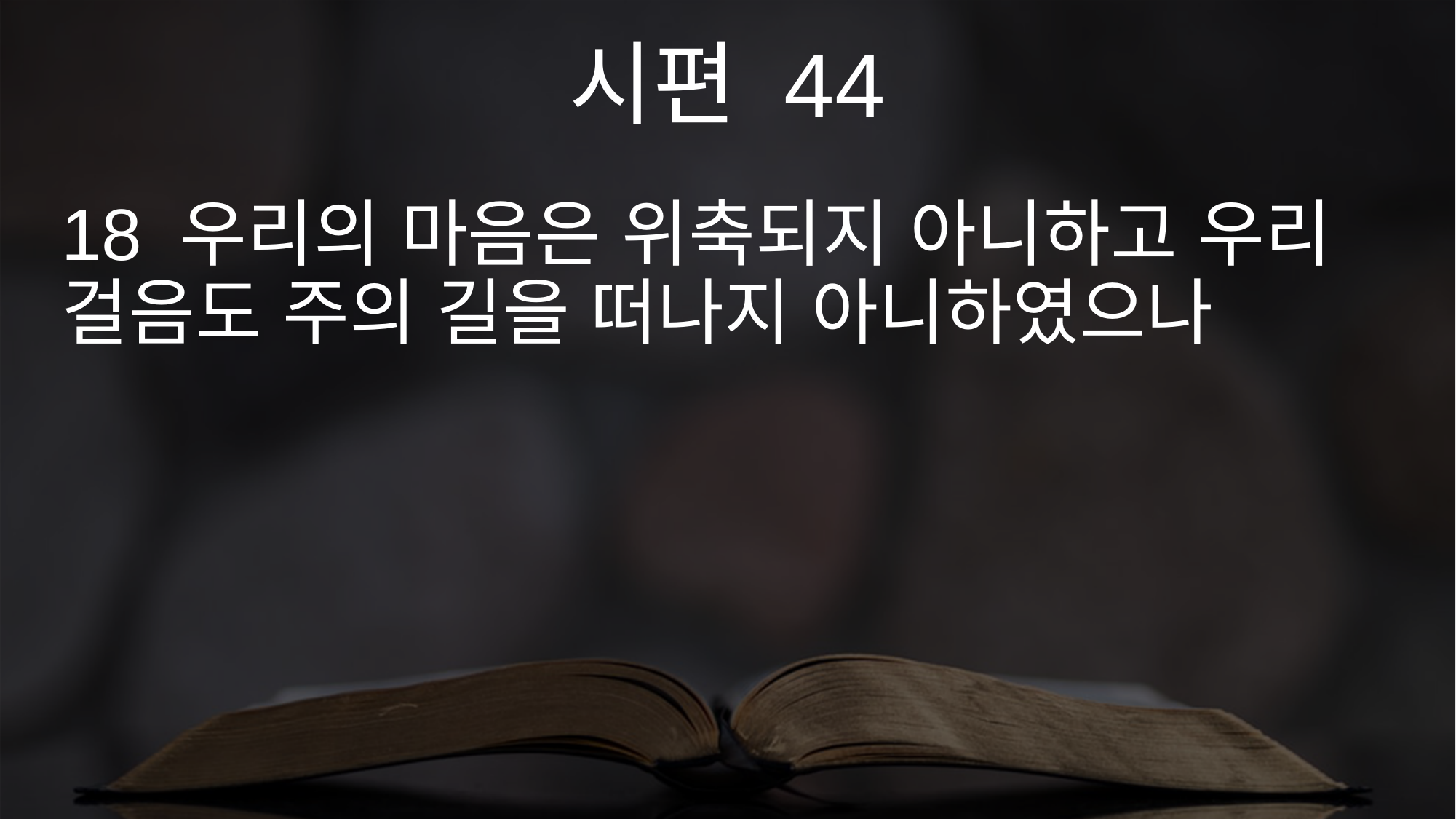

시편 44
18 우리의 마음은 위축되지 아니하고 우리 걸음도 주의 길을 떠나지 아니하였으나